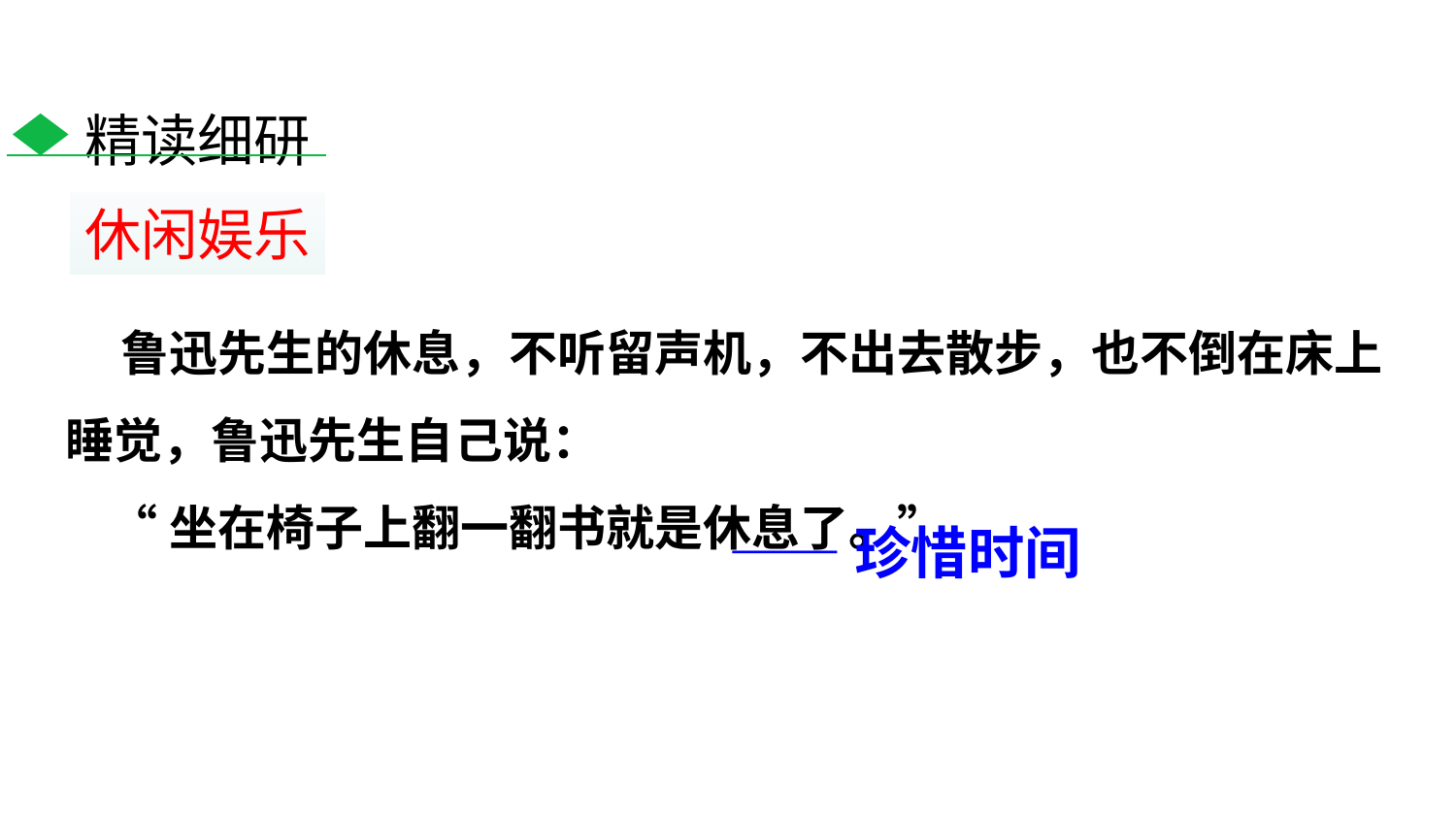

精读细研

休闲娱乐
    鲁迅先生的休息，不听留声机，不出去散步，也不倒在床上睡觉，鲁迅先生自己说：
    “坐在椅子上翻一翻书就是休息了。”
——珍惜时间